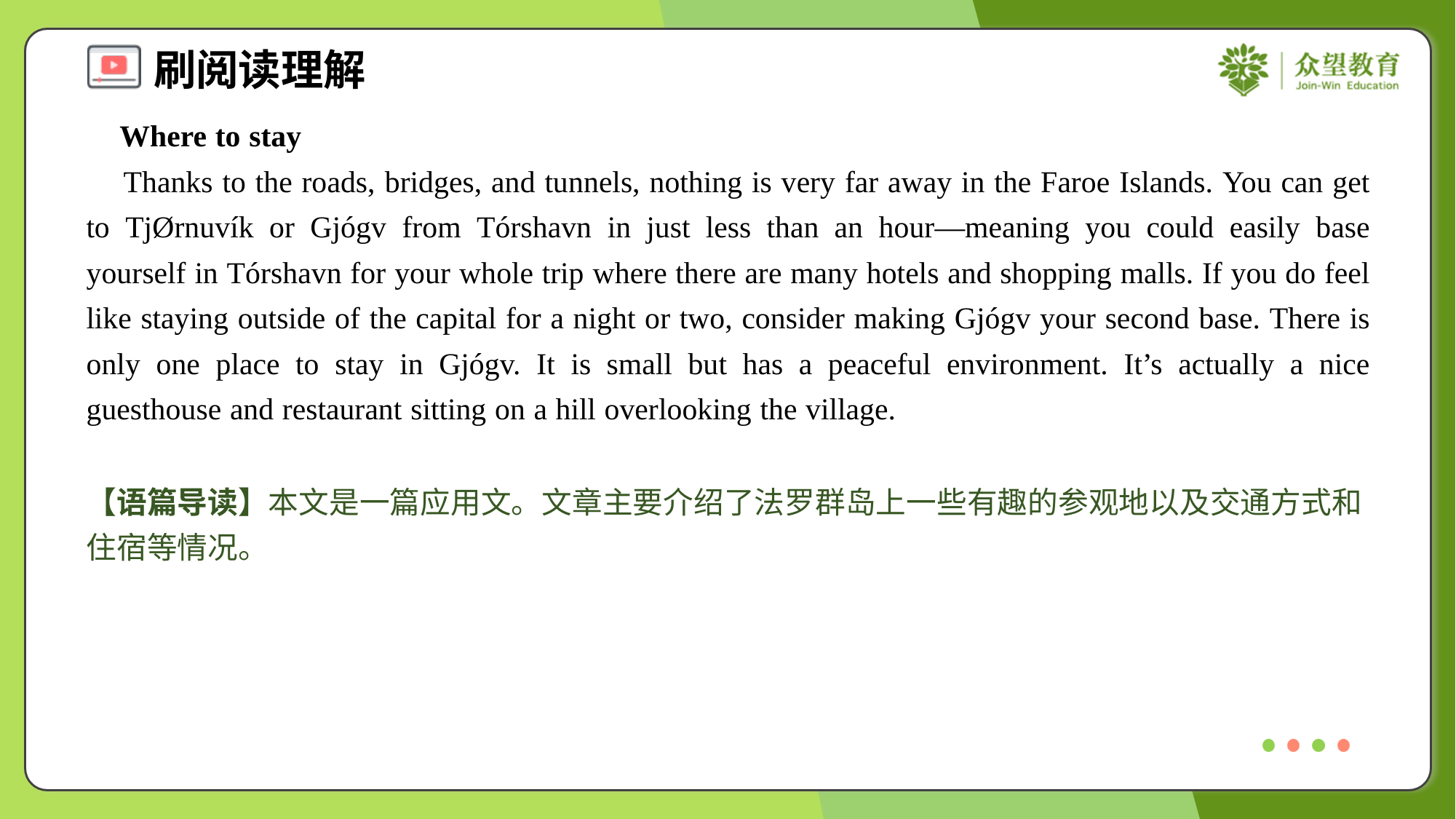

Where to stay
    Thanks to the roads, bridges, and tunnels, nothing is very far away in the Faroe Islands. You can get to TjØrnuvík or Gjógv from Tórshavn in just less than an hour—meaning you could easily base yourself in Tórshavn for your whole trip where there are many hotels and shopping malls. If you do feel like staying outside of the capital for a night or two, consider making Gjógv your second base. There is only one place to stay in Gjógv. It is small but has a peaceful environment. It’s actually a nice guesthouse and restaurant sitting on a hill overlooking the village.
【语篇导读】本文是一篇应用文。文章主要介绍了法罗群岛上一些有趣的参观地以及交通方式和住宿等情况。